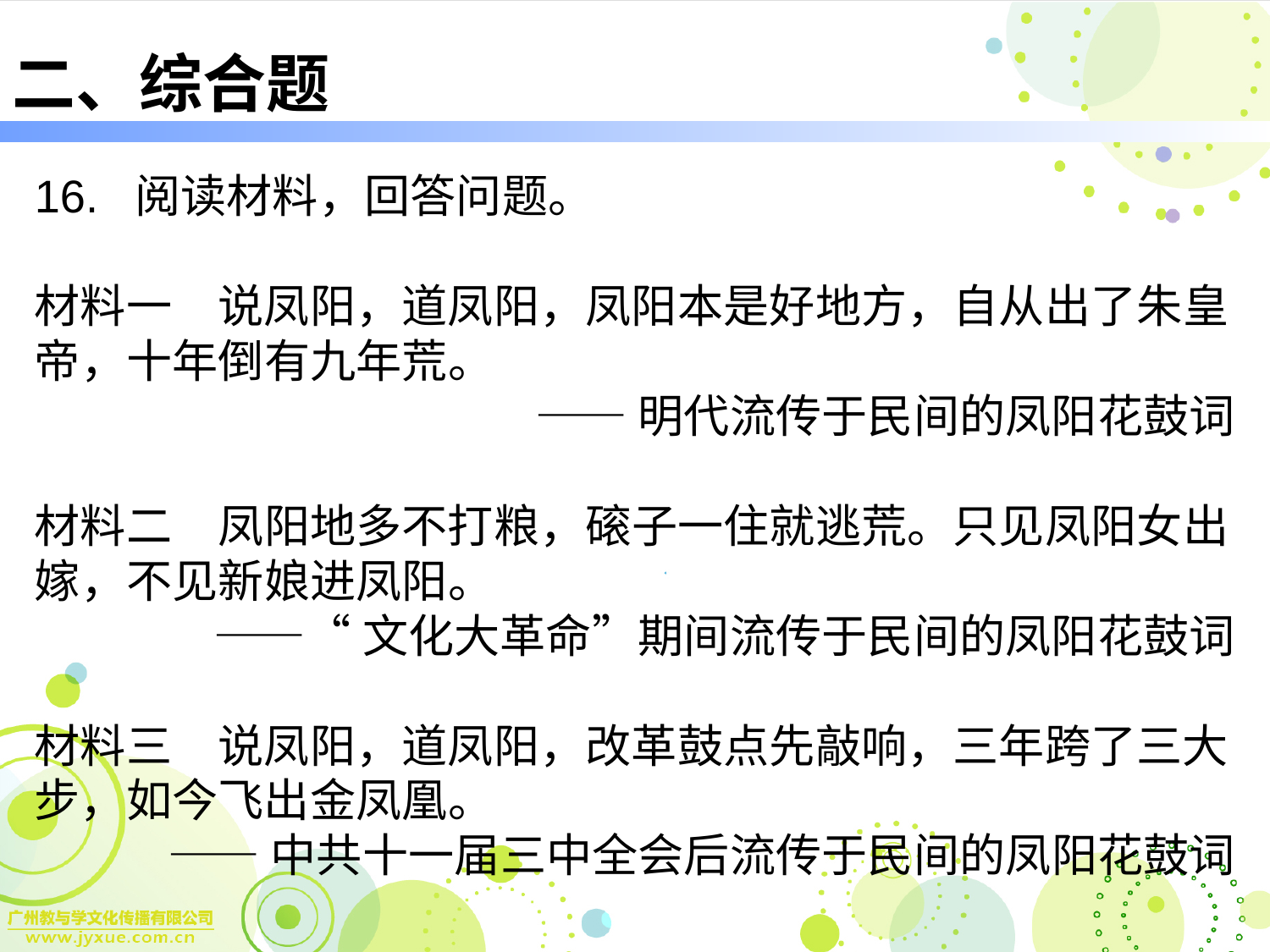

# 二、综合题

16.  阅读材料，回答问题。

材料一　说凤阳，道凤阳，凤阳本是好地方，自从出了朱皇帝，十年倒有九年荒。
——明代流传于民间的凤阳花鼓词

材料二　凤阳地多不打粮，磙子一住就逃荒。只见凤阳女出嫁，不见新娘进凤阳。
——“文化大革命”期间流传于民间的凤阳花鼓词

材料三　说凤阳，道凤阳，改革鼓点先敲响，三年跨了三大步，如今飞出金凤凰。
——中共十一届三中全会后流传于民间的凤阳花鼓词